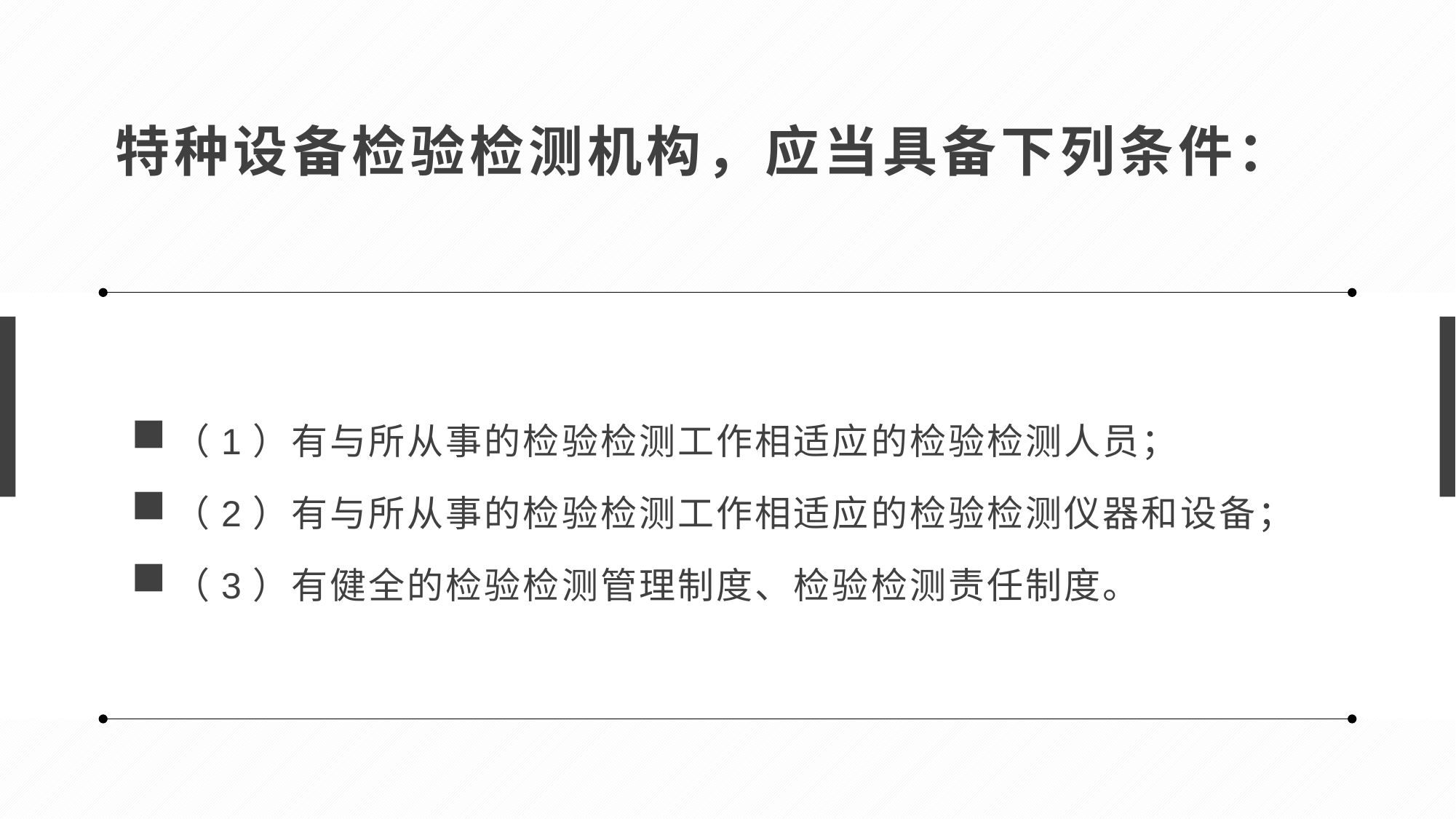

特种设备检验检测机构，应当具备下列条件：

（1）有与所从事的检验检测工作相适应的检验检测人员；
（2）有与所从事的检验检测工作相适应的检验检测仪器和设备；
（3）有健全的检验检测管理制度、检验检测责任制度。